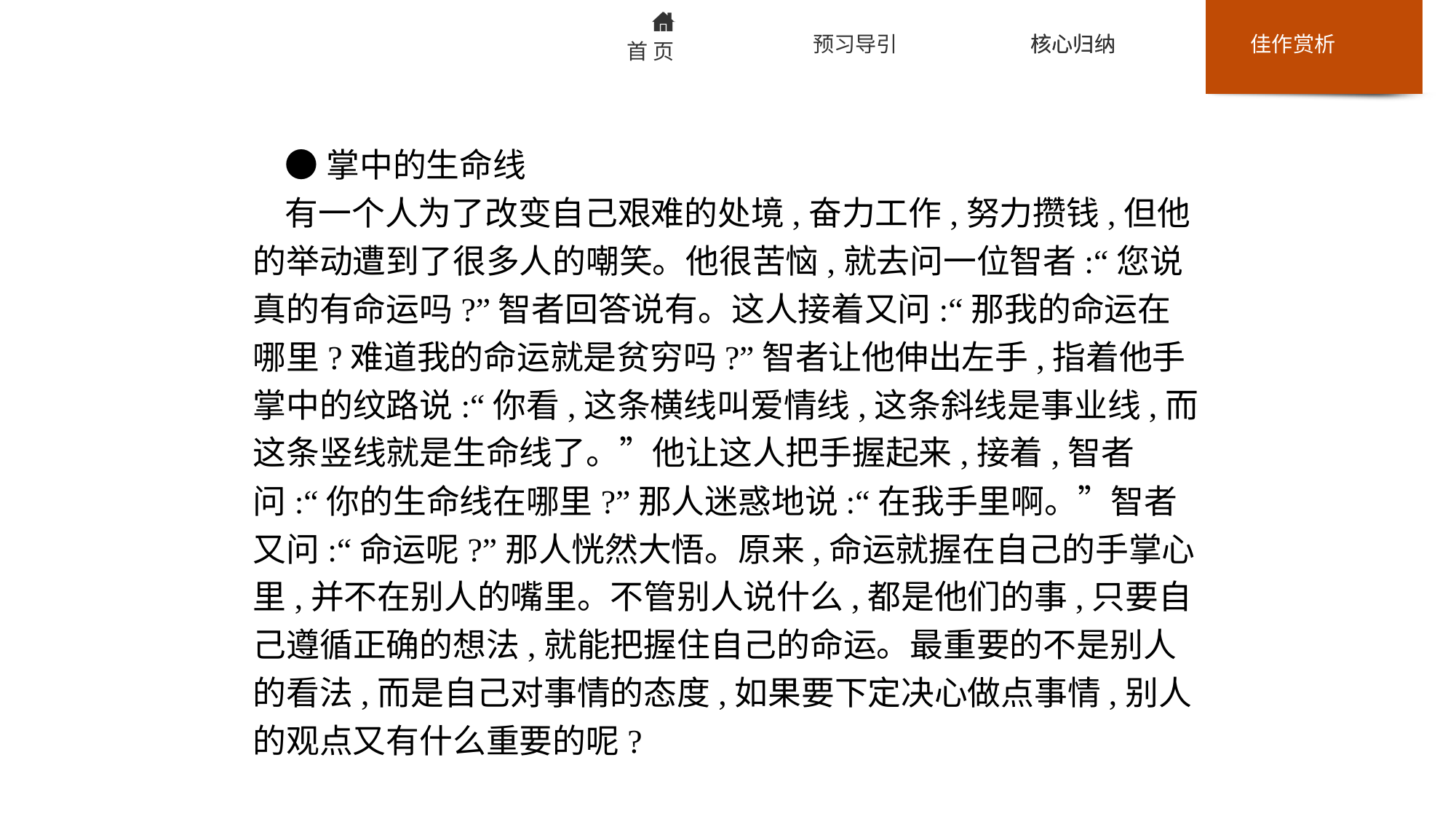

●掌中的生命线
有一个人为了改变自己艰难的处境,奋力工作,努力攒钱,但他的举动遭到了很多人的嘲笑。他很苦恼,就去问一位智者:“您说真的有命运吗?”智者回答说有。这人接着又问:“那我的命运在哪里?难道我的命运就是贫穷吗?”智者让他伸出左手,指着他手掌中的纹路说:“你看,这条横线叫爱情线,这条斜线是事业线,而这条竖线就是生命线了。”他让这人把手握起来,接着,智者问:“你的生命线在哪里?”那人迷惑地说:“在我手里啊。”智者又问:“命运呢?”那人恍然大悟。原来,命运就握在自己的手掌心里,并不在别人的嘴里。不管别人说什么,都是他们的事,只要自己遵循正确的想法,就能把握住自己的命运。最重要的不是别人的看法,而是自己对事情的态度,如果要下定决心做点事情,别人的观点又有什么重要的呢?